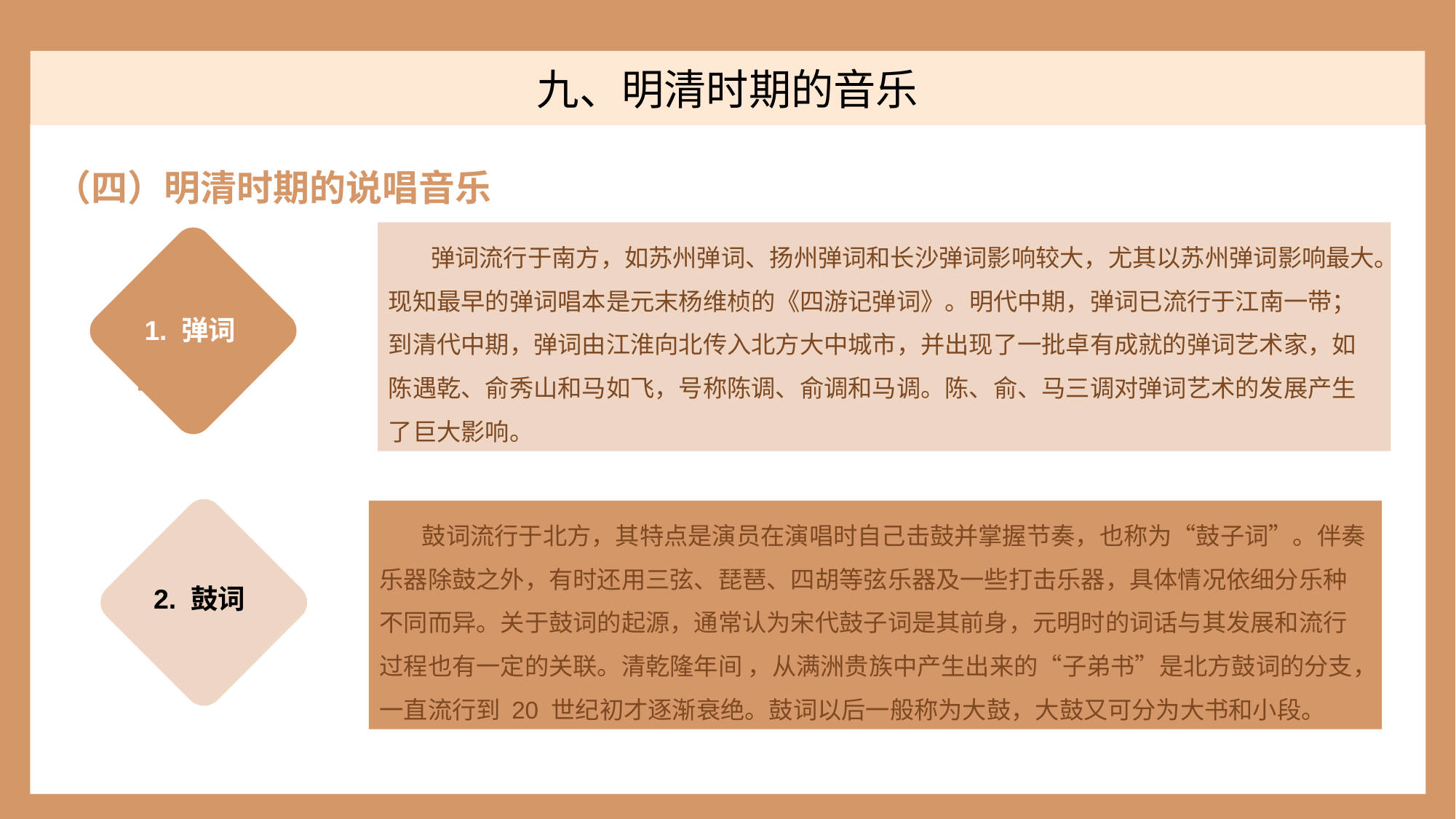

九、明清时期的音乐
（四）明清时期的说唱音乐
弹词流行于南方，如苏州弹词、扬州弹词和长沙弹词影响较大，尤其以苏州弹词影响最大。现知最早的弹词唱本是元末杨维桢的《四游记弹词》。明代中期，弹词已流行于江南一带；到清代中期，弹词由江淮向北传入北方大中城市，并出现了一批卓有成就的弹词艺术家，如陈遇乾、俞秀山和马如飞，号称陈调、俞调和马调。陈、俞、马三调对弹词艺术的发展产生了巨大影响。

1. 弹词
鼓词流行于北方，其特点是演员在演唱时自己击鼓并掌握节奏，也称为“鼓子词”。伴奏乐器除鼓之外，有时还用三弦、琵琶、四胡等弦乐器及一些打击乐器，具体情况依细分乐种不同而异。关于鼓词的起源，通常认为宋代鼓子词是其前身，元明时的词话与其发展和流行过程也有一定的关联。清乾隆年间 ，从满洲贵族中产生出来的“子弟书”是北方鼓词的分支，一直流行到 20 世纪初才逐渐衰绝。鼓词以后一般称为大鼓，大鼓又可分为大书和小段。

2. 鼓词